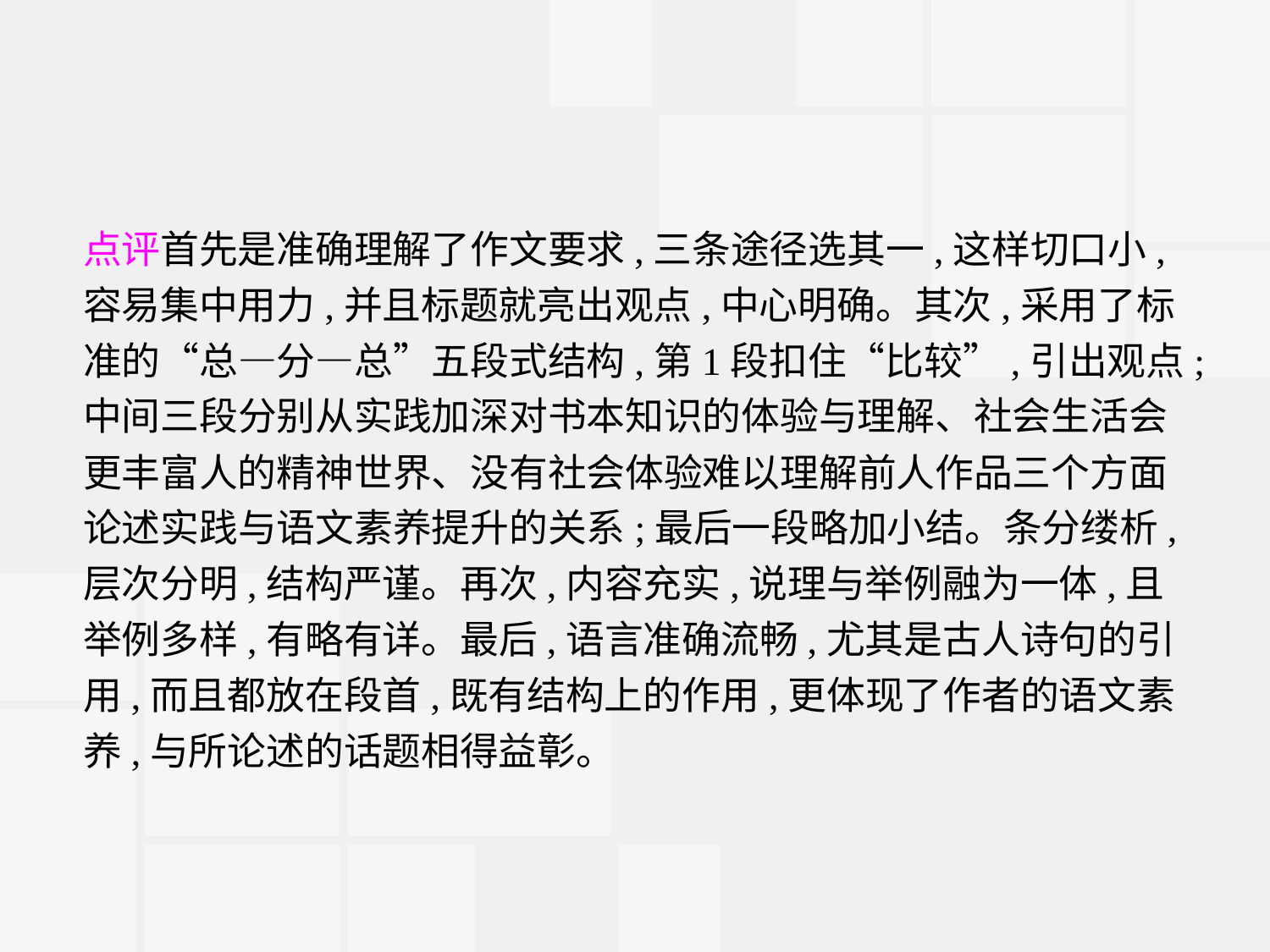

点评首先是准确理解了作文要求,三条途径选其一,这样切口小,容易集中用力,并且标题就亮出观点,中心明确。其次,采用了标准的“总—分—总”五段式结构,第1段扣住“比较”,引出观点;中间三段分别从实践加深对书本知识的体验与理解、社会生活会更丰富人的精神世界、没有社会体验难以理解前人作品三个方面论述实践与语文素养提升的关系;最后一段略加小结。条分缕析,层次分明,结构严谨。再次,内容充实,说理与举例融为一体,且举例多样,有略有详。最后,语言准确流畅,尤其是古人诗句的引用,而且都放在段首,既有结构上的作用,更体现了作者的语文素养,与所论述的话题相得益彰。